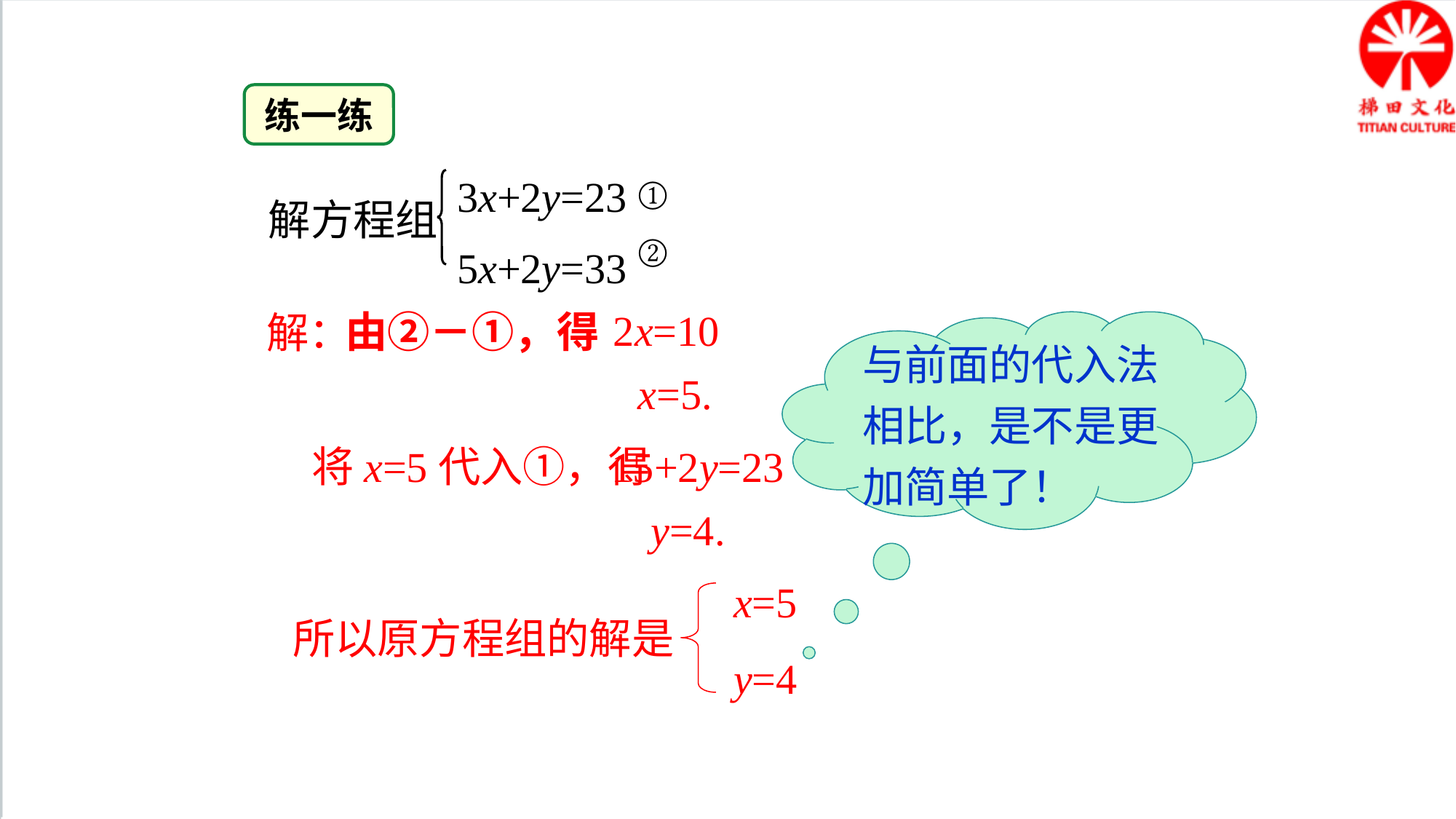

练一练
3x+2y=23
5x+2y=33
①

②
解方程组
2x=10
由②－①，得
解：

与前面的代入法相比，是不是更加简单了！

x=5.
将x=5代入①，得
15+2y=23
y=4.
  x=5
  y=4

所以原方程组的解是